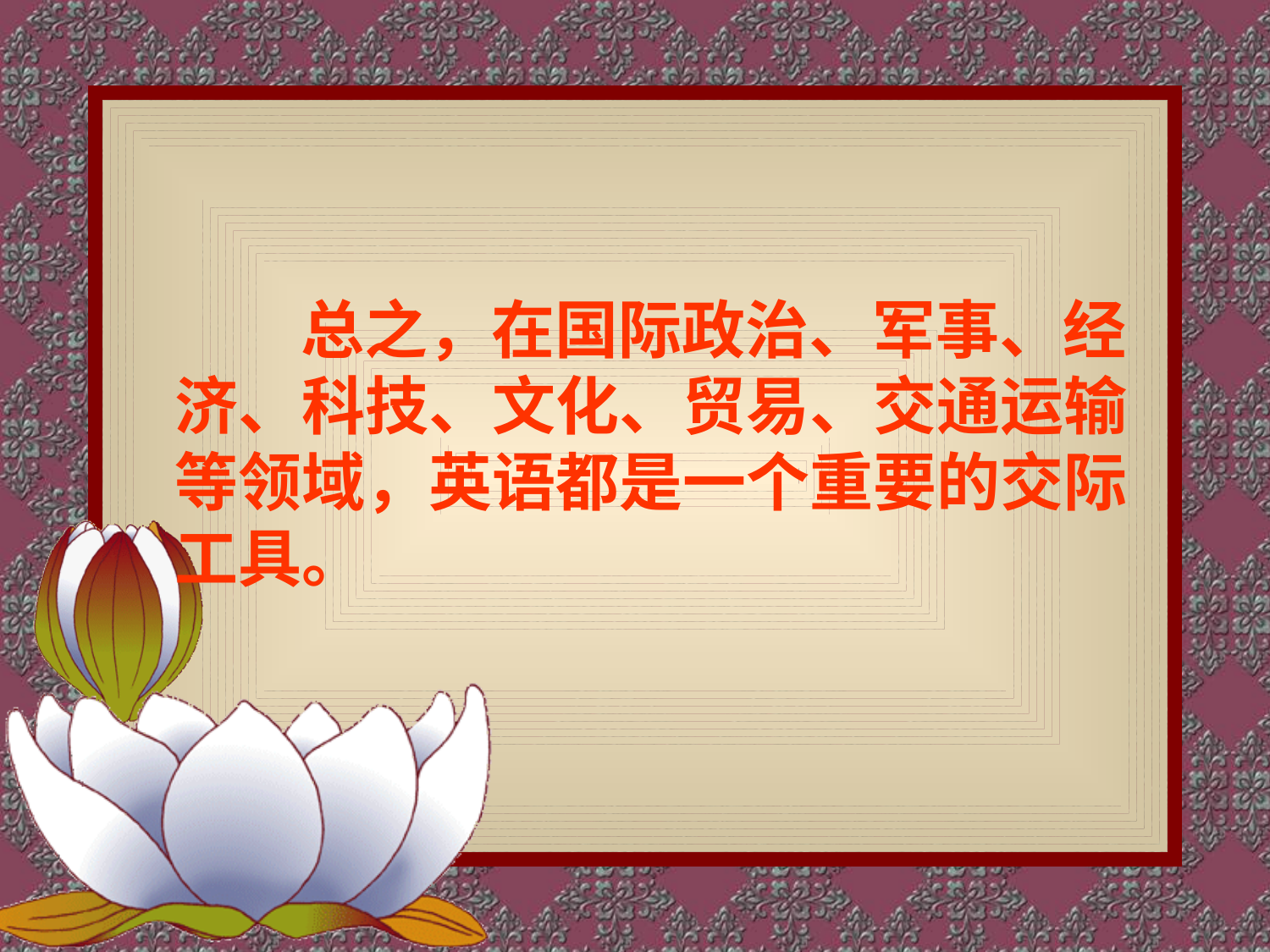

总之，在国际政治、军事、经济、科技、文化、贸易、交通运输等领域，英语都是一个重要的交际工具。